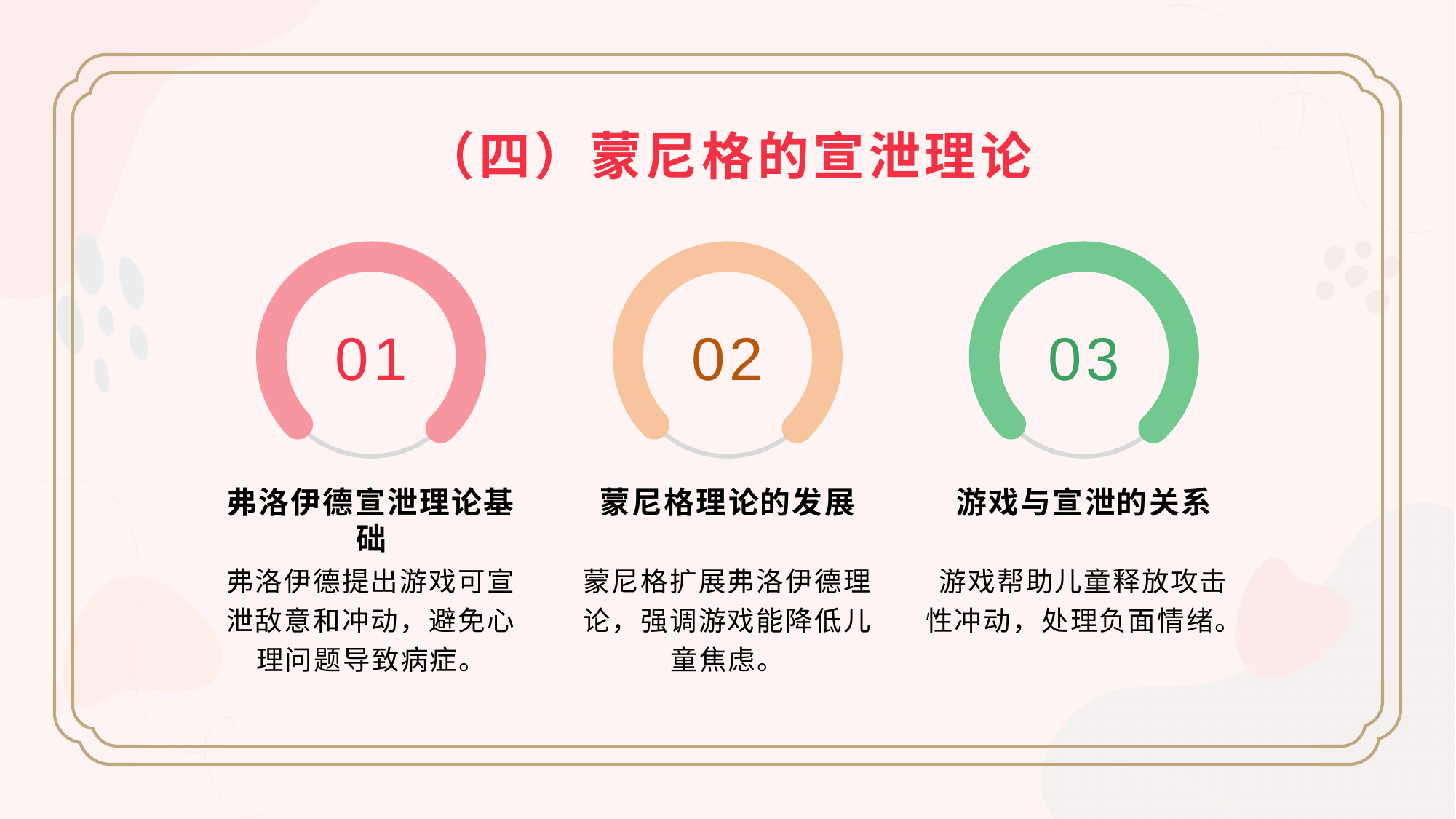

（四）蒙尼格的宣泄理论

01
02
03
弗洛伊德宣泄理论基础
蒙尼格理论的发展
游戏与宣泄的关系
弗洛伊德提出游戏可宣泄敌意和冲动，避免心理问题导致病症。
蒙尼格扩展弗洛伊德理论，强调游戏能降低儿童焦虑。
游戏帮助儿童释放攻击性冲动，处理负面情绪。